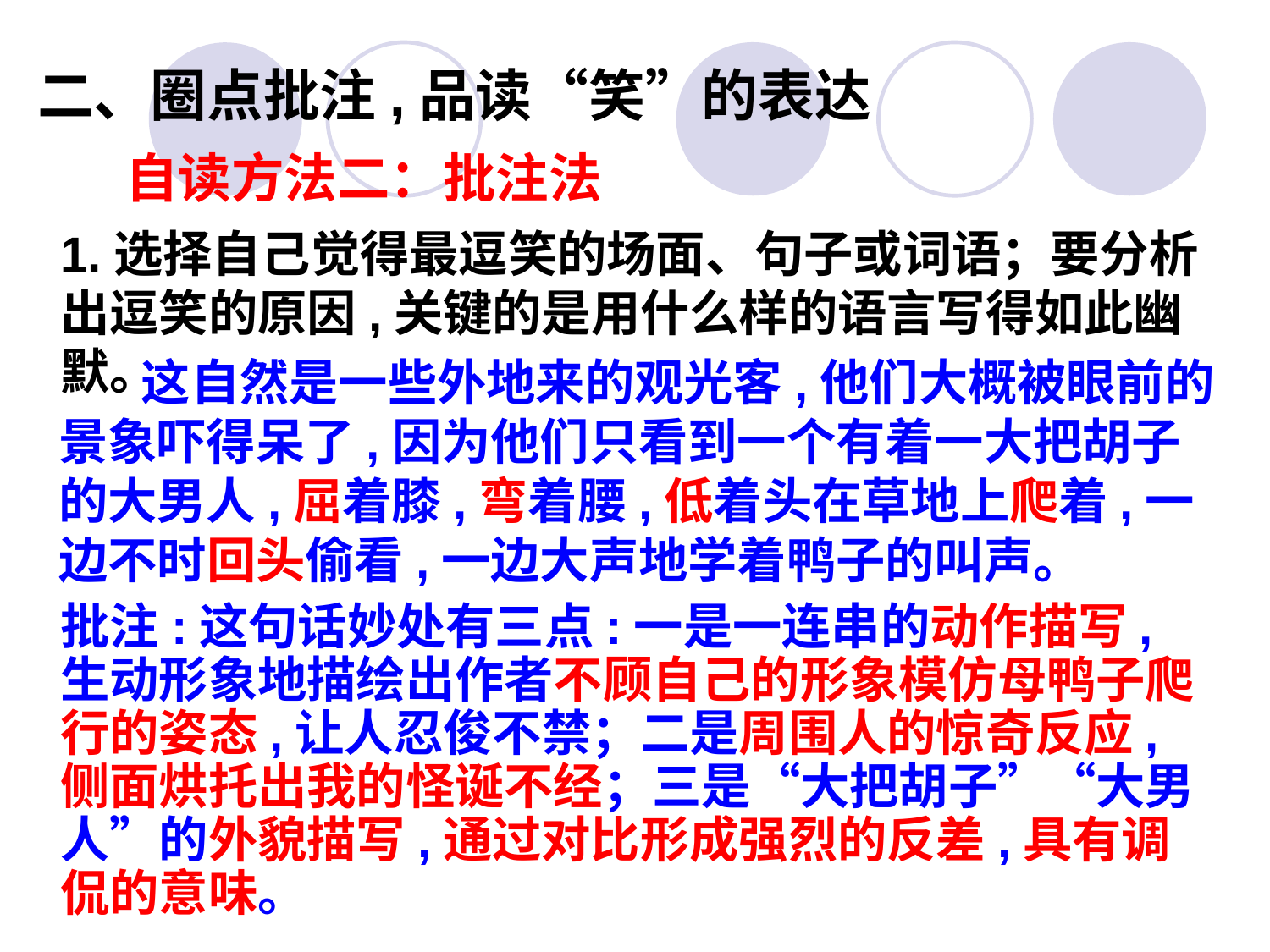

二、圈点批注,品读“笑”的表达
自读方法二：批注法
1.选择自己觉得最逗笑的场面、句子或词语；要分析出逗笑的原因,关键的是用什么样的语言写得如此幽默。
   这自然是一些外地来的观光客,他们大概被眼前的景象吓得呆了,因为他们只看到一个有着一大把胡子的大男人,屈着膝,弯着腰,低着头在草地上爬着,一边不时回头偷看,一边大声地学着鸭子的叫声。
批注:这句话妙处有三点:一是一连串的动作描写,生动形象地描绘出作者不顾自己的形象模仿母鸭子爬行的姿态,让人忍俊不禁；二是周围人的惊奇反应,侧面烘托出我的怪诞不经；三是“大把胡子”“大男人”的外貌描写,通过对比形成强烈的反差,具有调侃的意味。